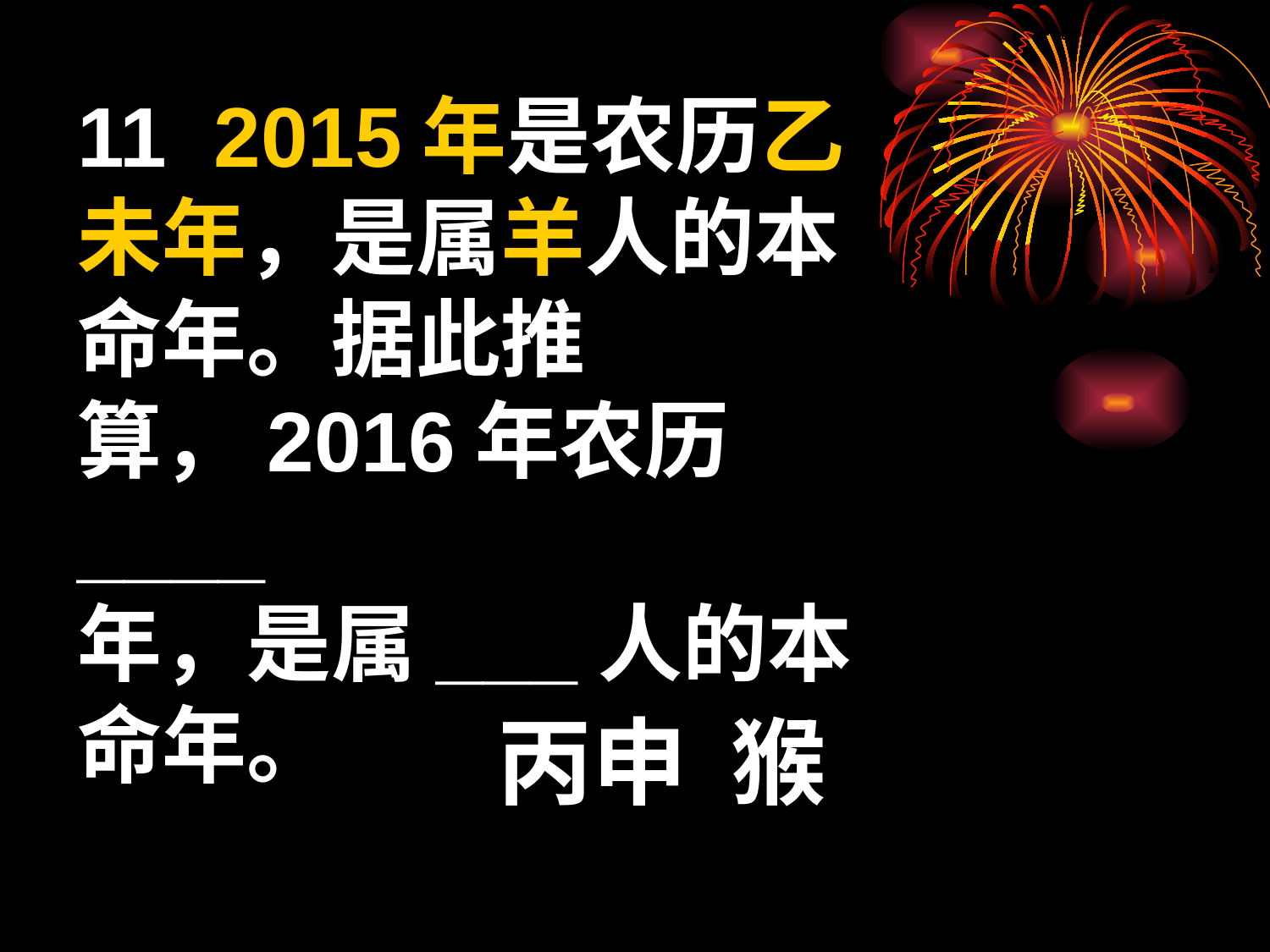

11  2015年是农历乙未年，是属羊人的本命年。据此推算，2016年农历____
年，是属___人的本命年。

丙申  猴